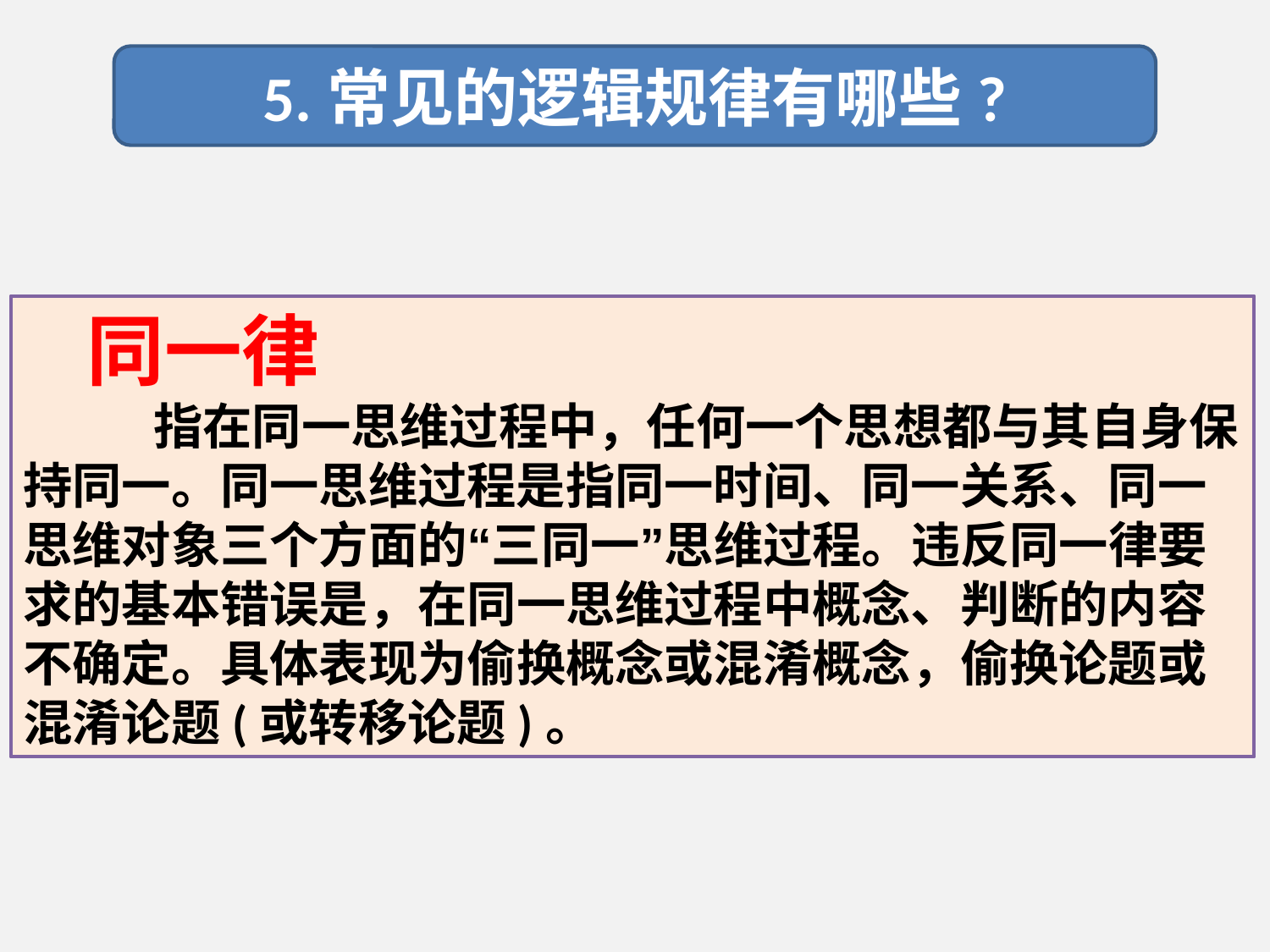

5.常见的逻辑规律有哪些?
同一律
    指在同一思维过程中，任何一个思想都与其自身保持同一。同一思维过程是指同一时间、同一关系、同一思维对象三个方面的“三同一”思维过程。违反同一律要求的基本错误是，在同一思维过程中概念、判断的内容不确定。具体表现为偷换概念或混淆概念，偷换论题或混淆论题(或转移论题)。